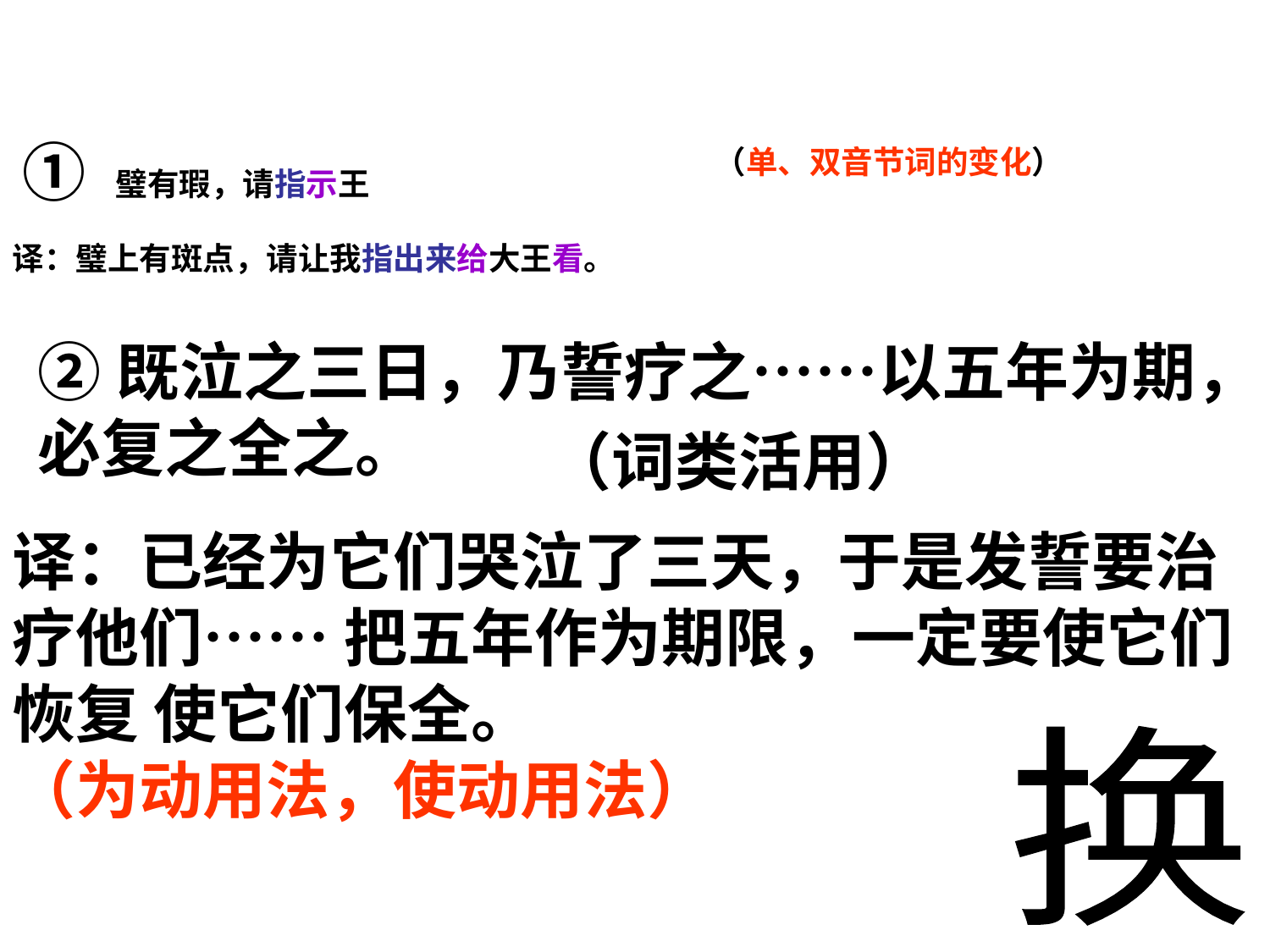

① 璧有瑕，请指示王
（单、双音节词的变化）
译：璧上有斑点，请让我指出来给大王看。
②既泣之三日，乃誓疗之……以五年为期，必复之全之。
（词类活用）
译：已经为它们哭泣了三天，于是发誓要治疗他们…… 把五年作为期限，一定要使它们恢复 使它们保全。
（为动用法，使动用法）
换